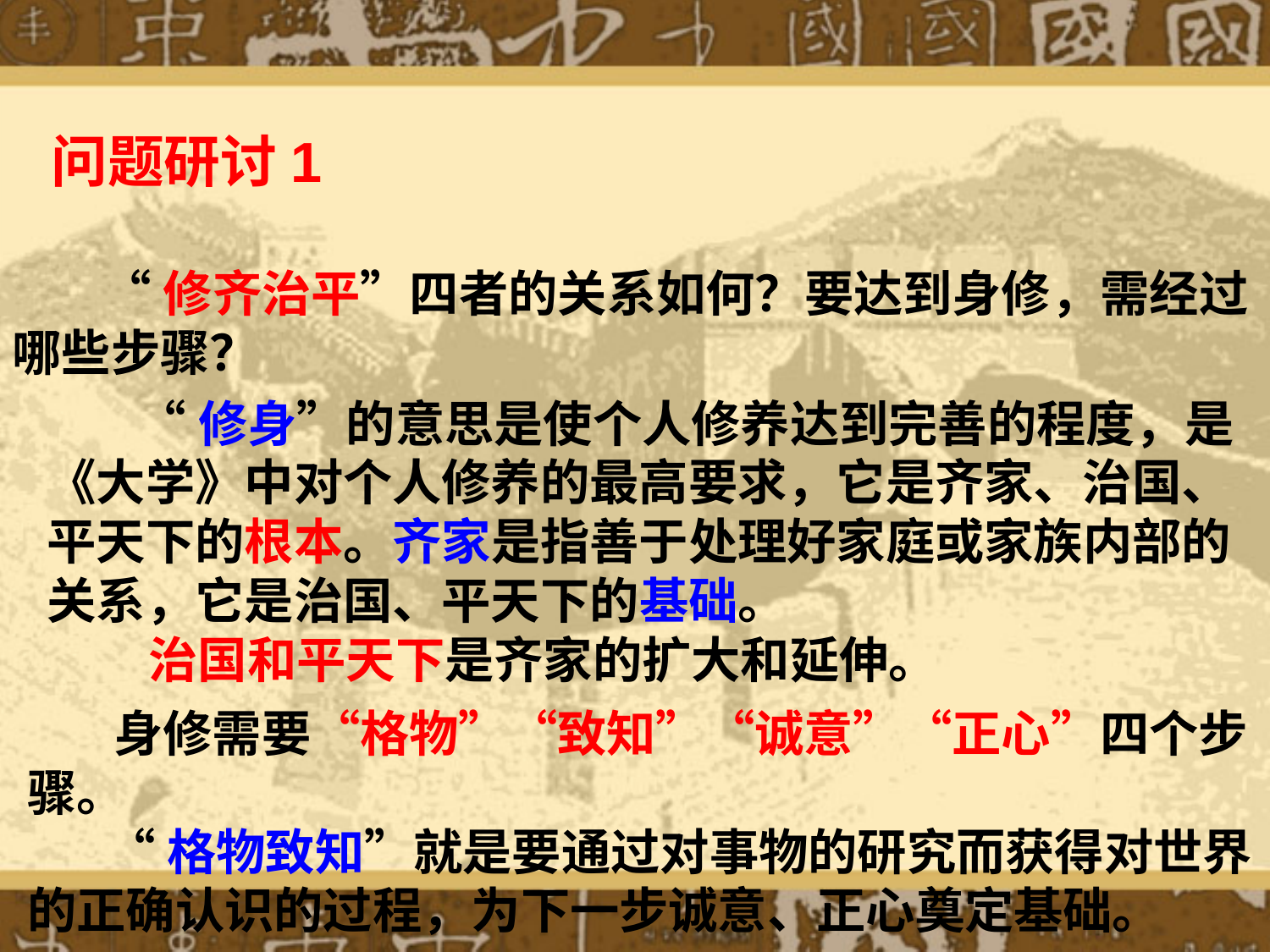

问题研讨1
        “修齐治平”四者的关系如何？要达到身修，需经过哪些步骤？
        “修身”的意思是使个人修养达到完善的程度，是《大学》中对个人修养的最高要求，它是齐家、治国、平天下的根本。齐家是指善于处理好家庭或家族内部的关系，它是治国、平天下的基础。
        治国和平天下是齐家的扩大和延伸。
        身修需要“格物”“致知”“诚意”“正心”四个步骤。
       “格物致知”就是要通过对事物的研究而获得对世界的正确认识的过程，为下一步诚意、正心奠定基础。